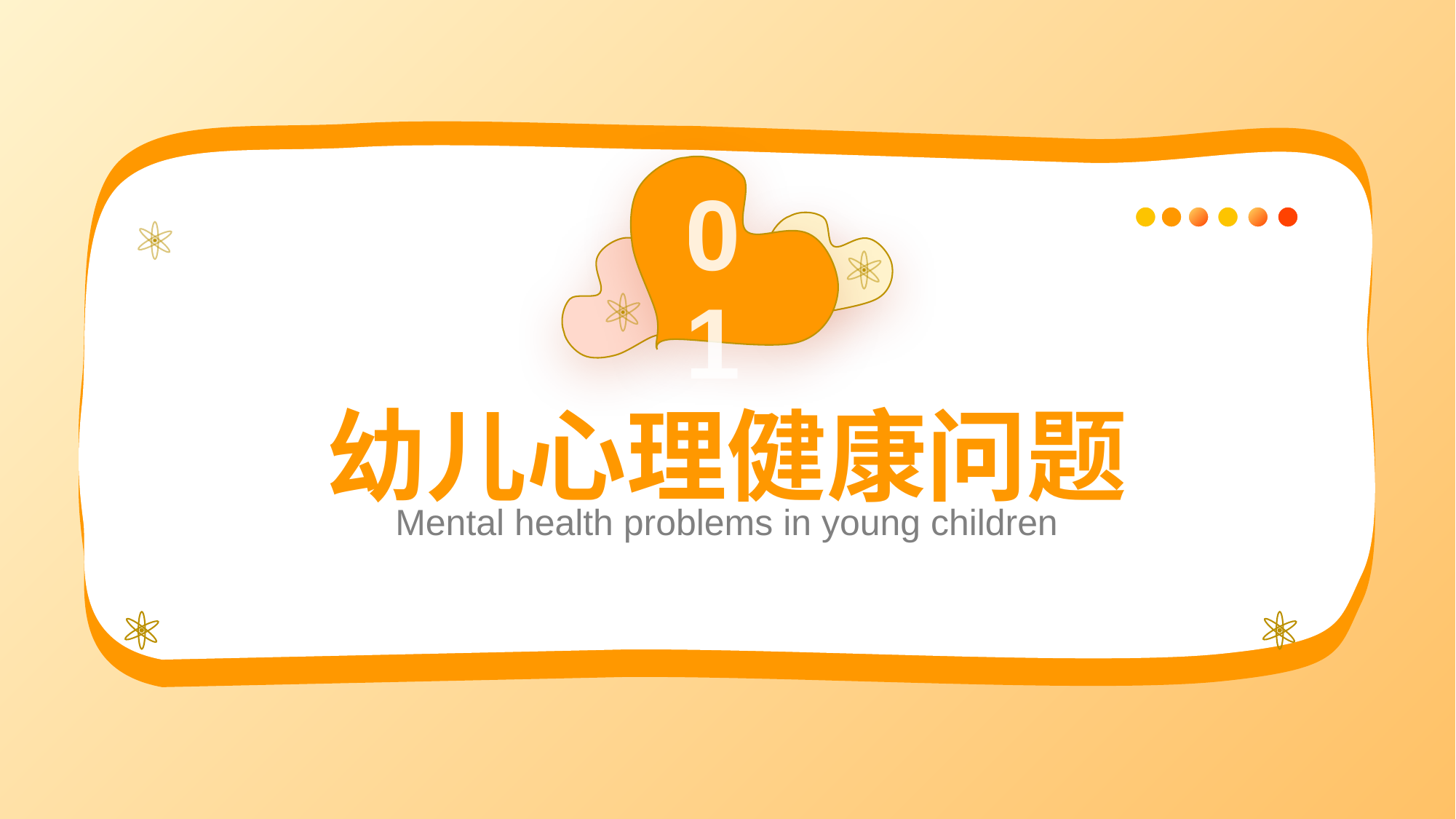

01
幼儿心理健康问题
Mental health problems in young children